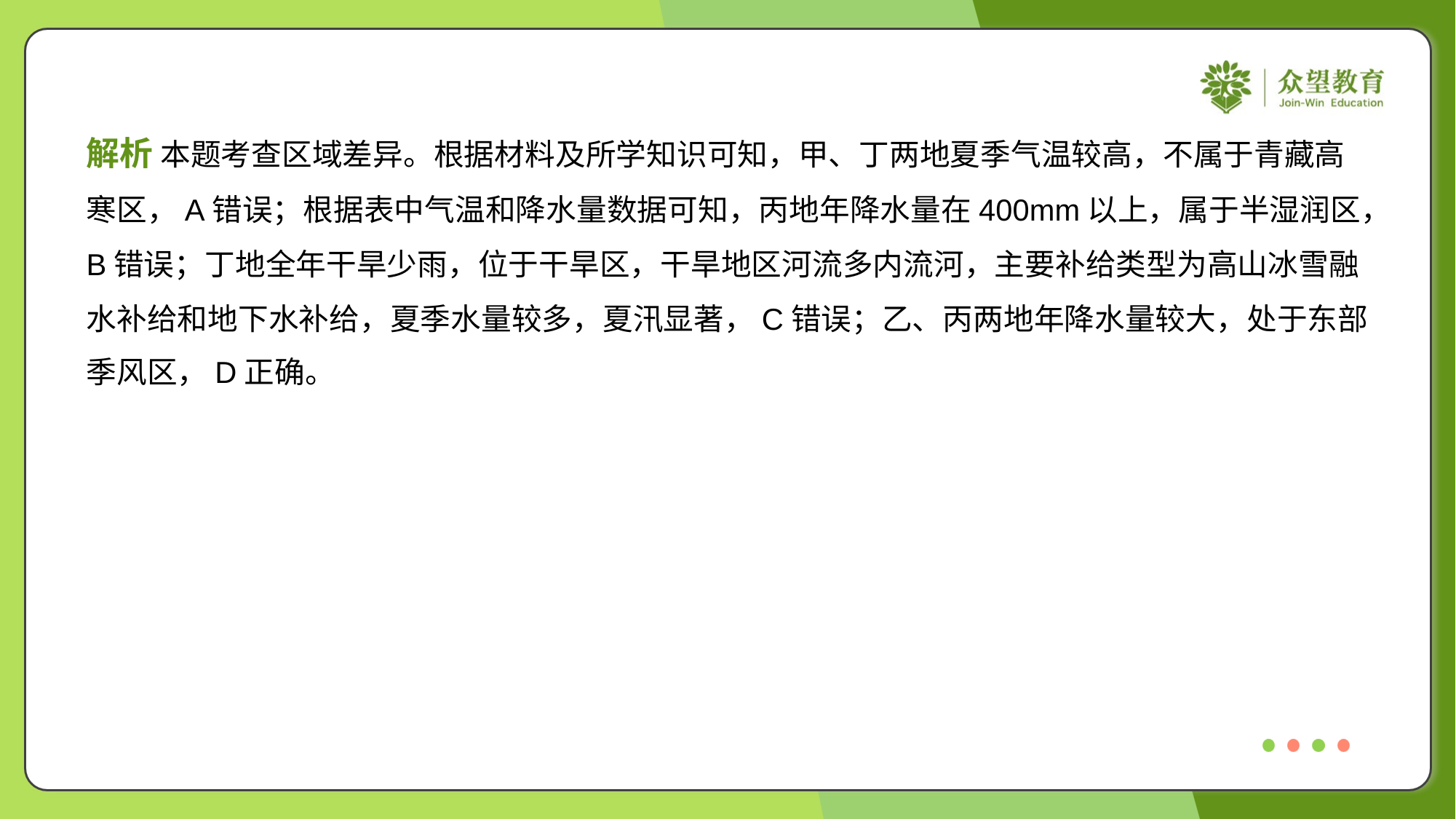

解析 本题考查区域差异。根据材料及所学知识可知，甲、丁两地夏季气温较高，不属于青藏高
寒区，A错误；根据表中气温和降水量数据可知，丙地年降水量在400mm以上，属于半湿润区，
B错误；丁地全年干旱少雨，位于干旱区，干旱地区河流多内流河，主要补给类型为高山冰雪融
水补给和地下水补给，夏季水量较多，夏汛显著，C错误；乙、丙两地年降水量较大，处于东部
季风区，D正确。